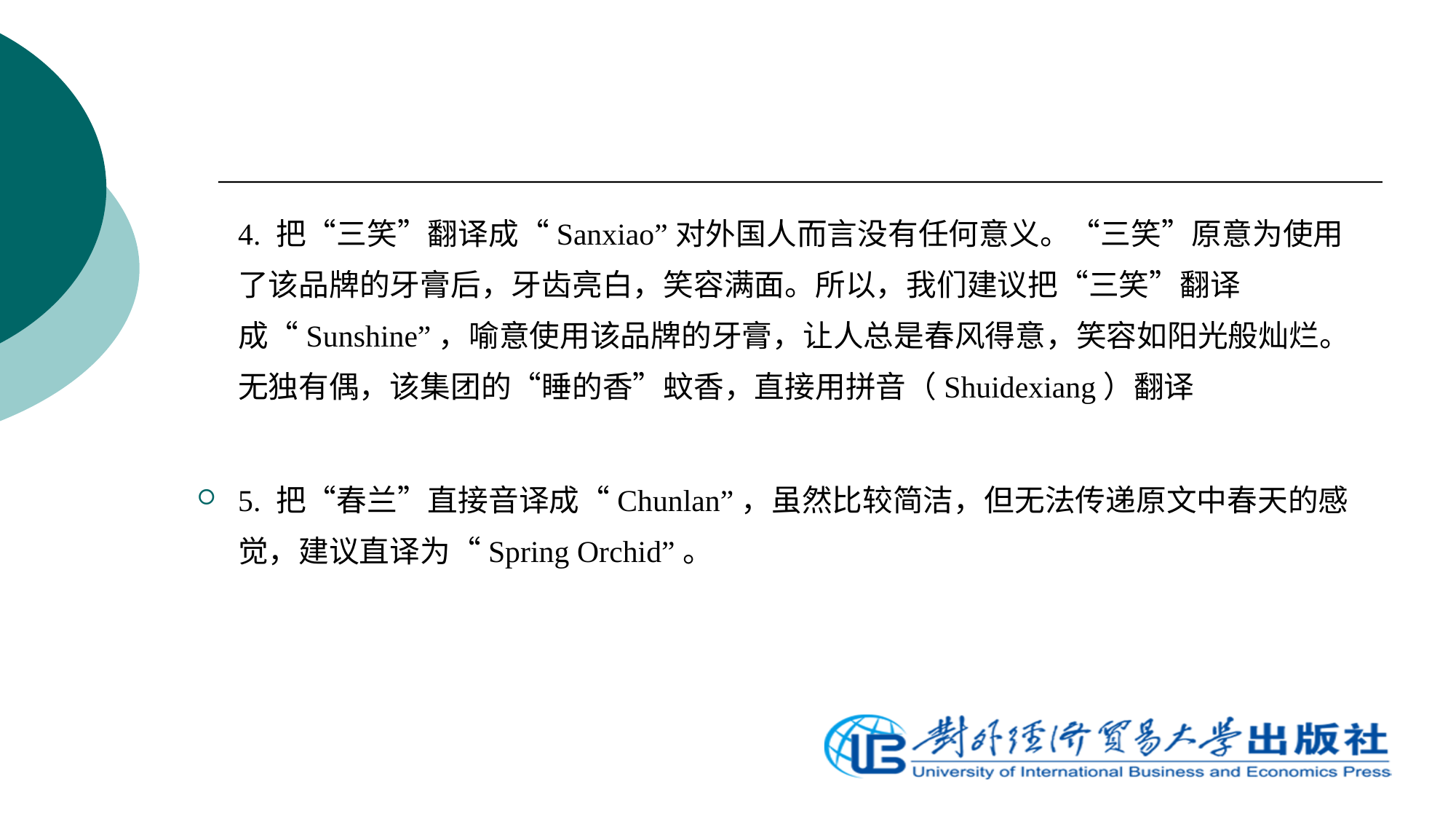

4. 把“三笑”翻译成“Sanxiao”对外国人而言没有任何意义。“三笑”原意为使用了该品牌的牙膏后，牙齿亮白，笑容满面。所以，我们建议把“三笑”翻译成“Sunshine”，喻意使用该品牌的牙膏，让人总是春风得意，笑容如阳光般灿烂。无独有偶，该集团的“睡的香”蚊香，直接用拼音（Shuidexiang）翻译

5. 把“春兰”直接音译成“Chunlan”，虽然比较简洁，但无法传递原文中春天的感觉，建议直译为“Spring Orchid”。